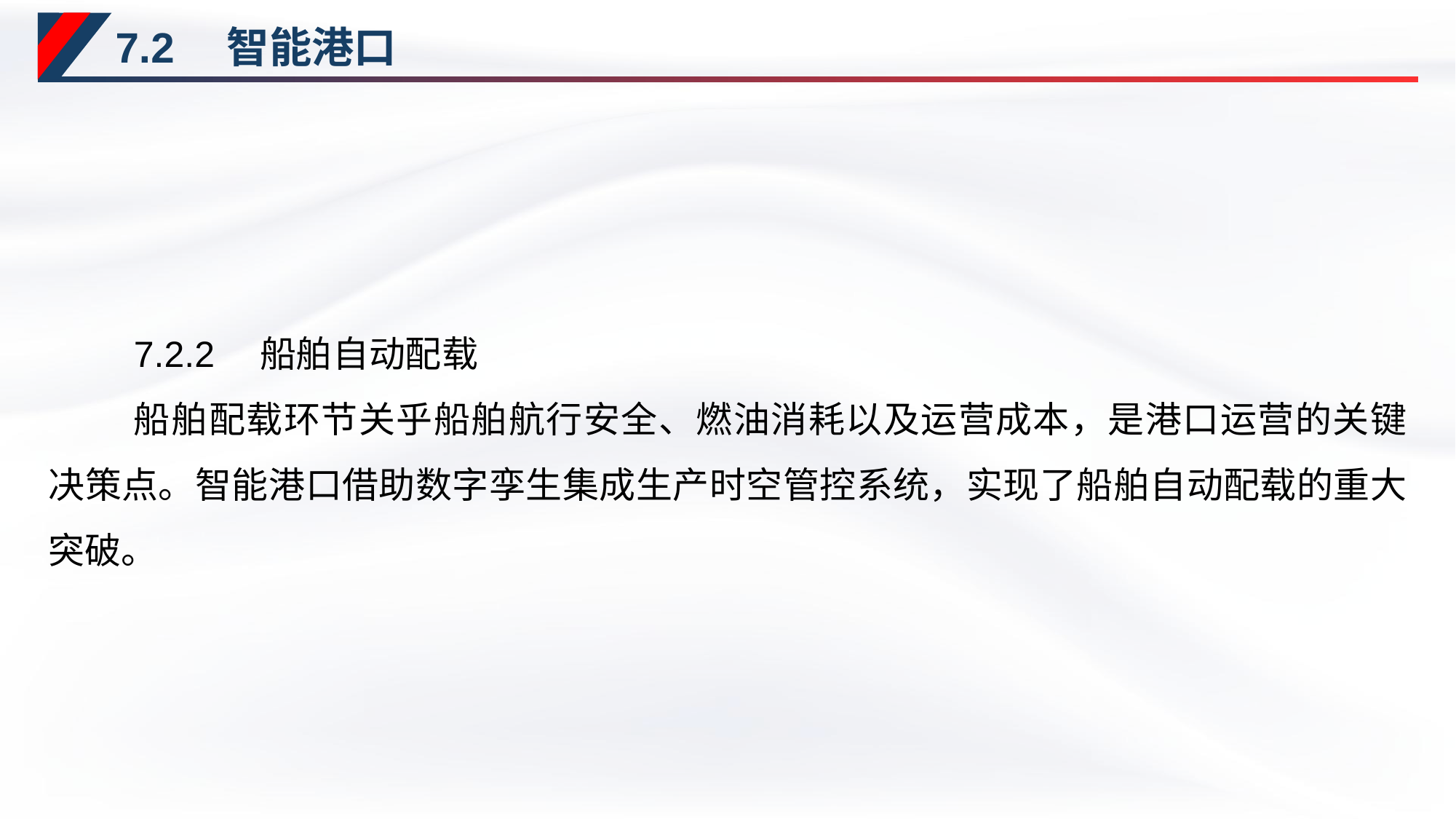

# 7.2　智能港口
7.2.2　船舶自动配载
船舶配载环节关乎船舶航行安全、燃油消耗以及运营成本，是港口运营的关键决策点。智能港口借助数字孪生集成生产时空管控系统，实现了船舶自动配载的重大突破。